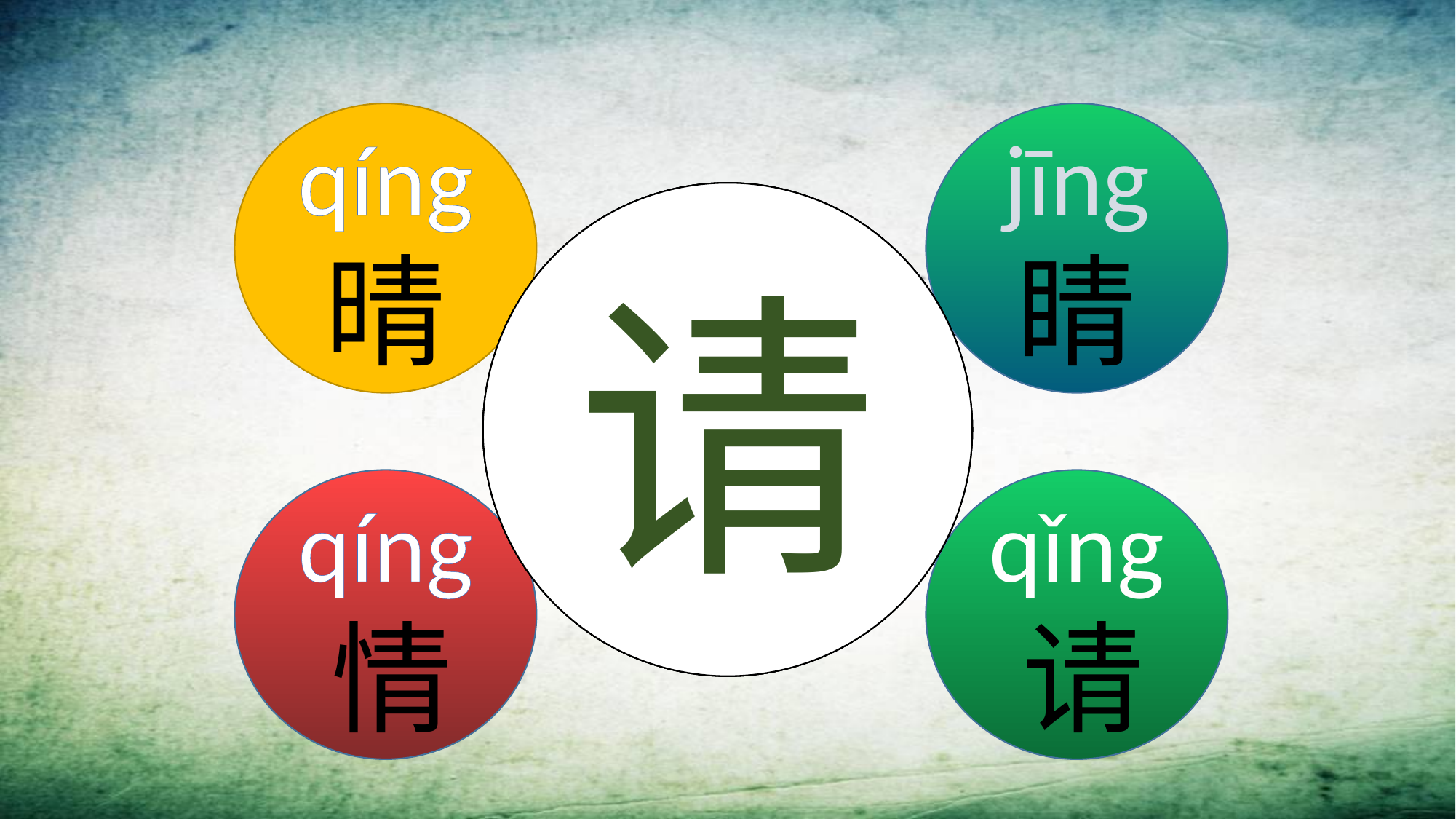

qíng
晴
jīng
睛
晴
睛
情
请
qíng
 情
qǐng
 请